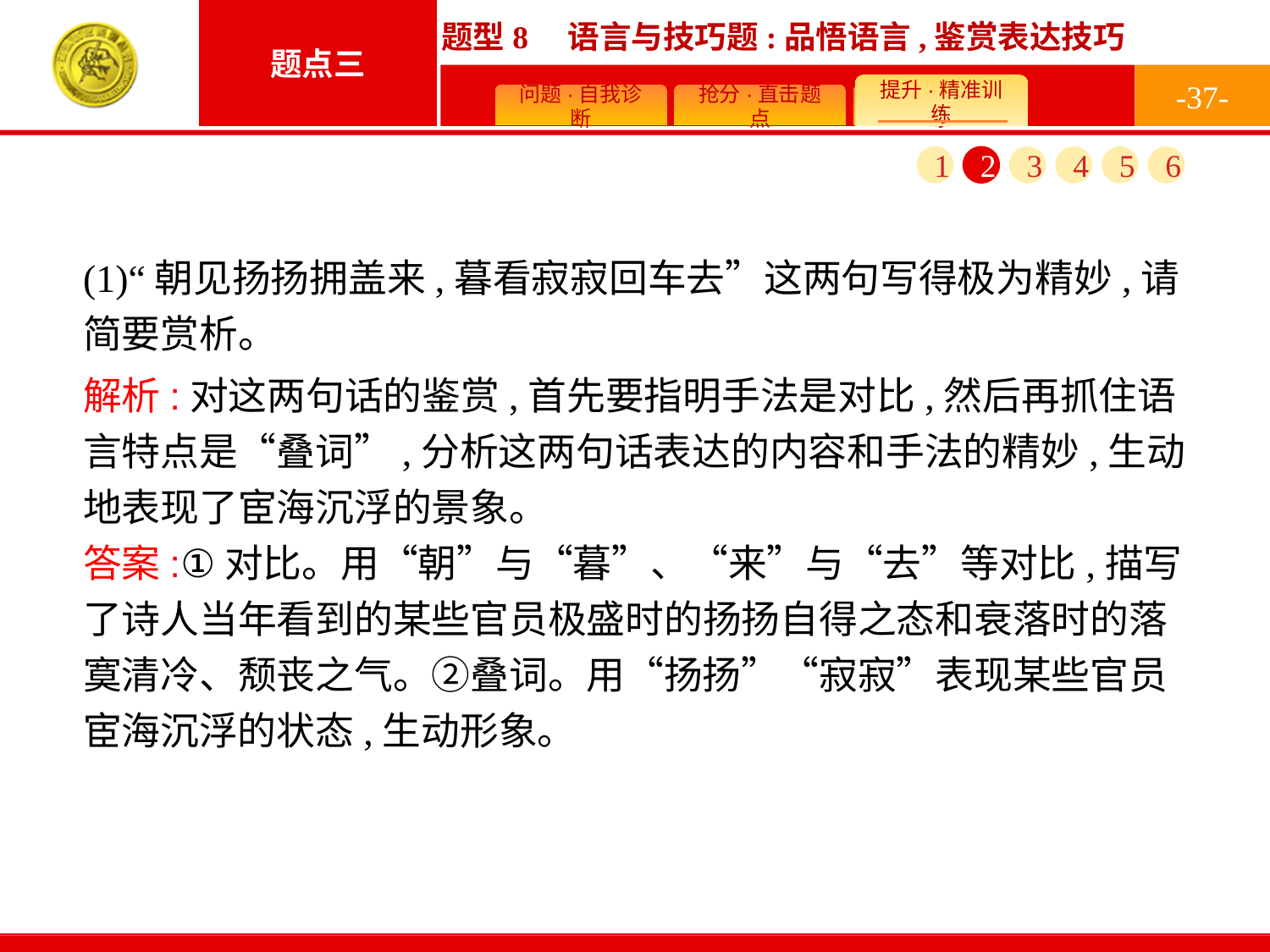

-37-
1
2
3
4
5
6
(1)“朝见扬扬拥盖来,暮看寂寂回车去”这两句写得极为精妙,请简要赏析。
解析:对这两句话的鉴赏,首先要指明手法是对比,然后再抓住语言特点是“叠词”,分析这两句话表达的内容和手法的精妙,生动地表现了宦海沉浮的景象。
答案:①对比。用“朝”与“暮”、“来”与“去”等对比,描写了诗人当年看到的某些官员极盛时的扬扬自得之态和衰落时的落寞清冷、颓丧之气。②叠词。用“扬扬”“寂寂”表现某些官员宦海沉浮的状态,生动形象。